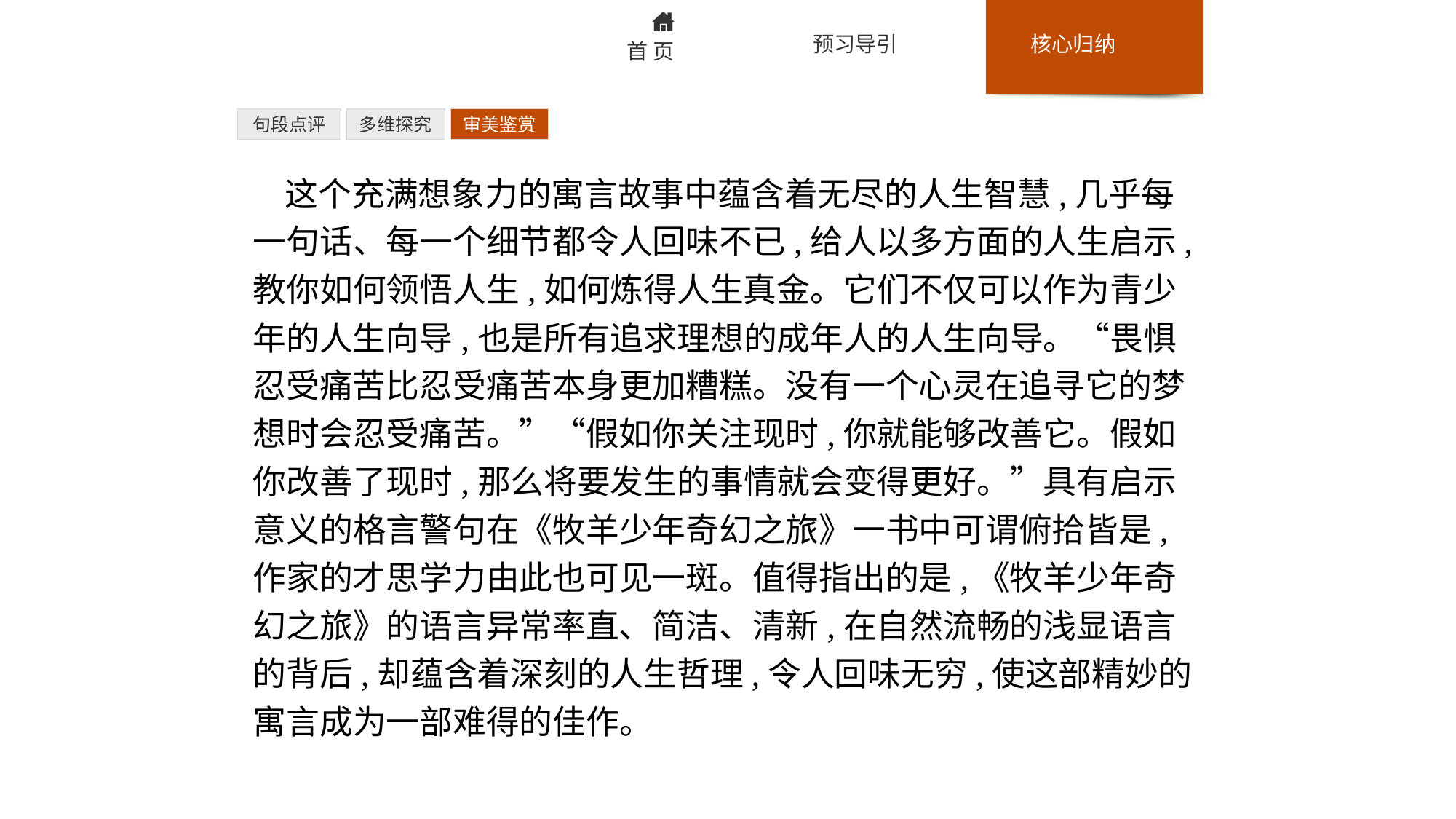

句段点评
多维探究
审美鉴赏
这个充满想象力的寓言故事中蕴含着无尽的人生智慧,几乎每一句话、每一个细节都令人回味不已,给人以多方面的人生启示,教你如何领悟人生,如何炼得人生真金。它们不仅可以作为青少年的人生向导,也是所有追求理想的成年人的人生向导。“畏惧忍受痛苦比忍受痛苦本身更加糟糕。没有一个心灵在追寻它的梦想时会忍受痛苦。”“假如你关注现时,你就能够改善它。假如你改善了现时,那么将要发生的事情就会变得更好。”具有启示意义的格言警句在《牧羊少年奇幻之旅》一书中可谓俯拾皆是,作家的才思学力由此也可见一斑。值得指出的是,《牧羊少年奇幻之旅》的语言异常率直、简洁、清新,在自然流畅的浅显语言的背后,却蕴含着深刻的人生哲理,令人回味无穷,使这部精妙的寓言成为一部难得的佳作。